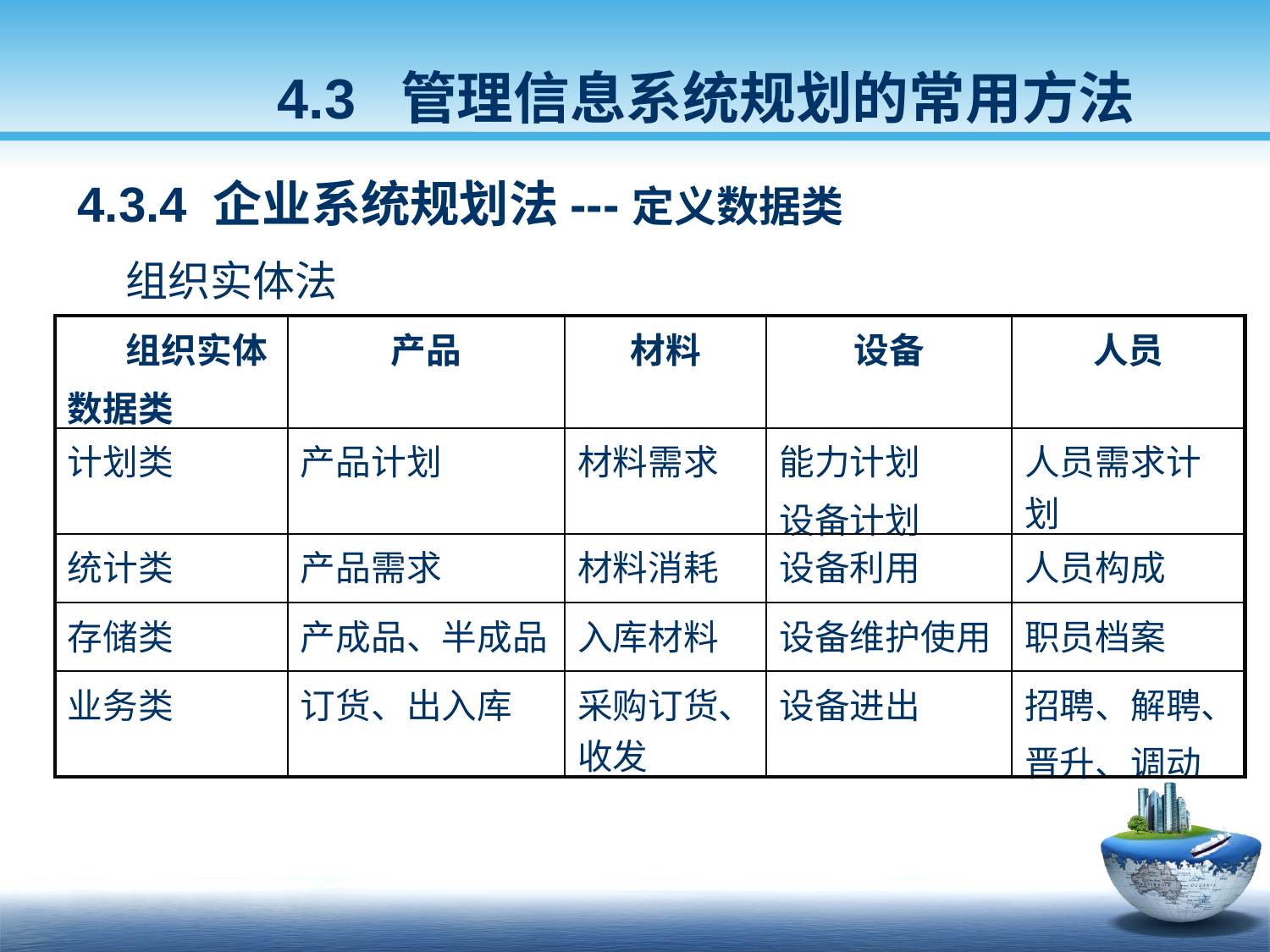

4.3  管理信息系统规划的常用方法
4.3.4 企业系统规划法---定义数据类
 组织实体法
| 组织实体 数据类 | 产品 | 材料 | 设备 | 人员 |
| --- | --- | --- | --- | --- |
| 计划类 | 产品计划 | 材料需求 | 能力计划 设备计划 | 人员需求计划 |
| 统计类 | 产品需求 | 材料消耗 | 设备利用 | 人员构成 |
| 存储类 | 产成品、半成品 | 入库材料 | 设备维护使用 | 职员档案 |
| 业务类 | 订货、出入库 | 采购订货、收发 | 设备进出 | 招聘、解聘、 晋升、调动 |